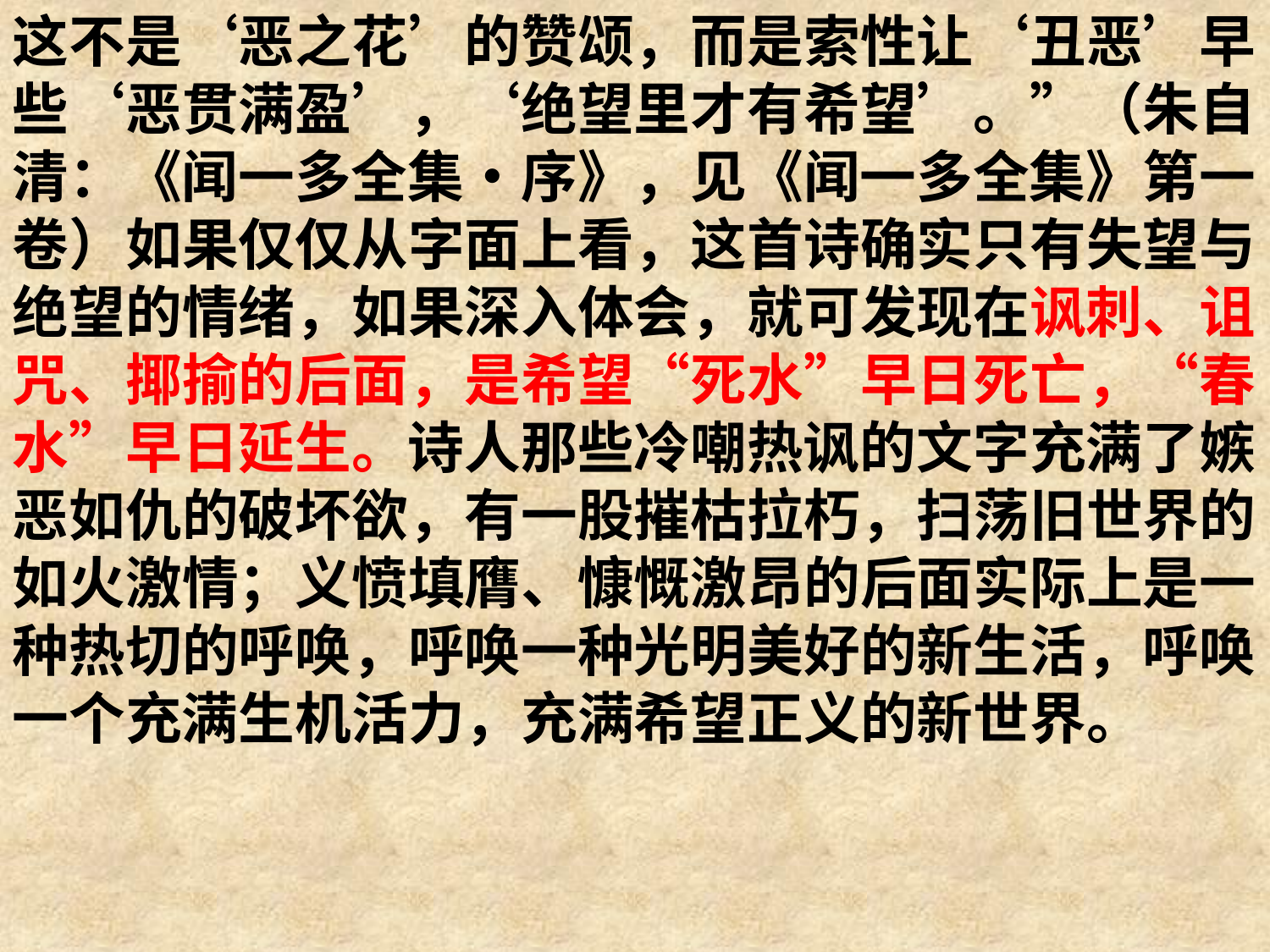

这不是‘恶之花’的赞颂，而是索性让‘丑恶’早些‘恶贯满盈’，‘绝望里才有希望’。”（朱自清：《闻一多全集•序》，见《闻一多全集》第一卷）如果仅仅从字面上看，这首诗确实只有失望与绝望的情绪，如果深入体会，就可发现在讽刺、诅咒、揶揄的后面，是希望“死水”早日死亡，“春水”早日延生。诗人那些冷嘲热讽的文字充满了嫉恶如仇的破坏欲，有一股摧枯拉朽，扫荡旧世界的如火激情；义愤填膺、慷慨激昂的后面实际上是一种热切的呼唤，呼唤一种光明美好的新生活，呼唤一个充满生机活力，充满希望正义的新世界。